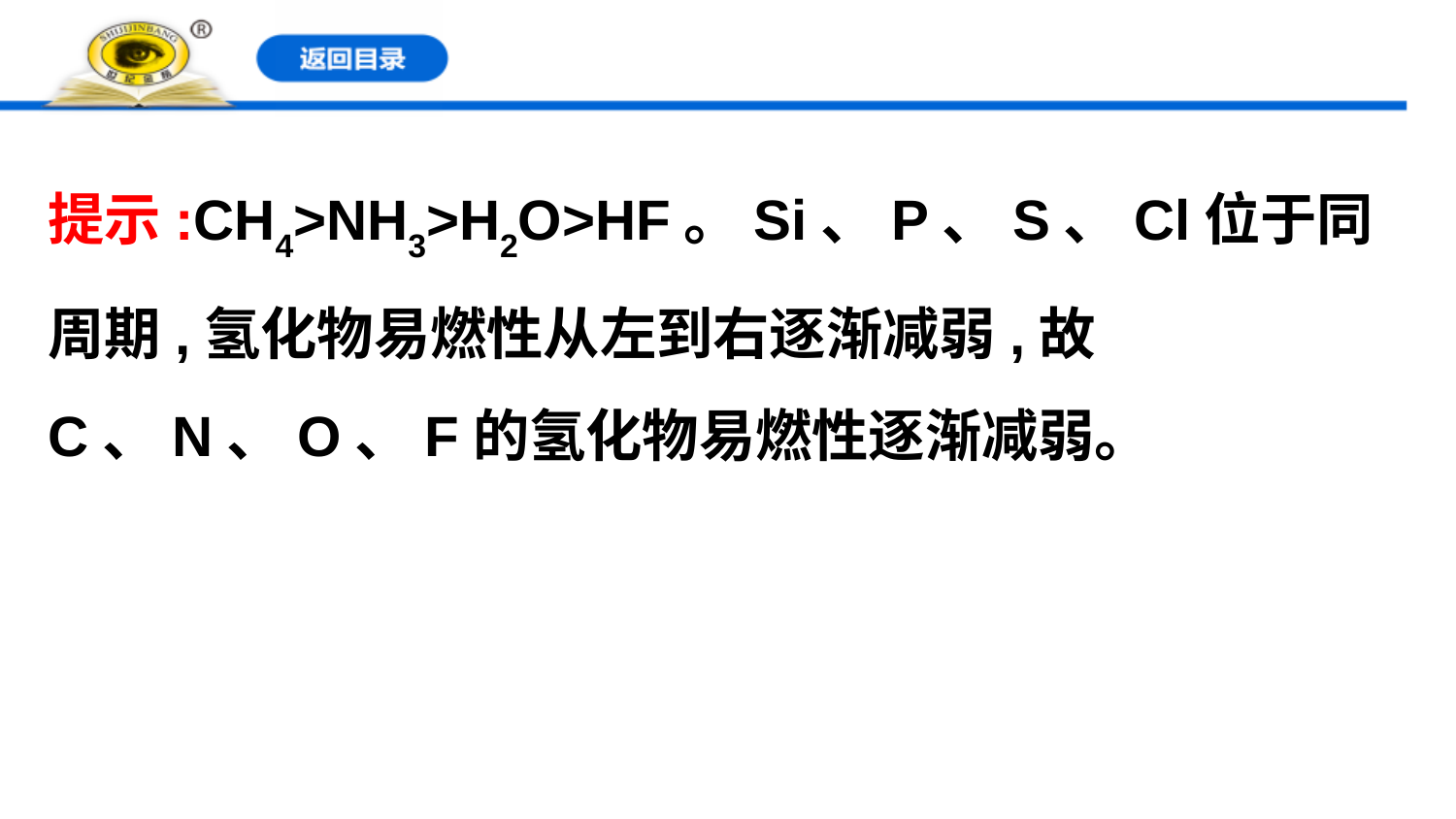

提示:CH4>NH3>H2O>HF。Si、P、S、Cl位于同周期,氢化物易燃性从左到右逐渐减弱,故C、N、O、F的氢化物易燃性逐渐减弱。